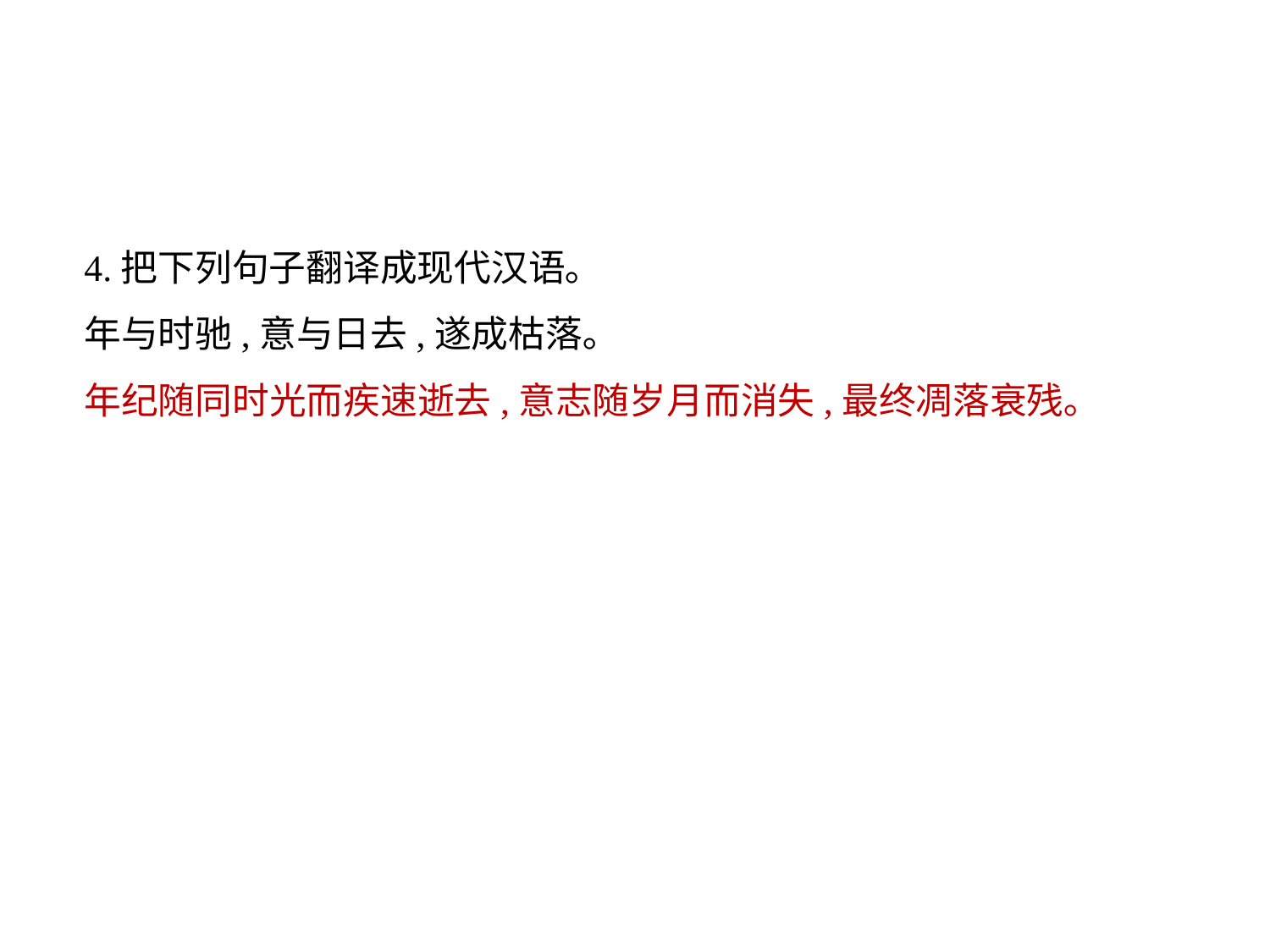

4.把下列句子翻译成现代汉语｡
年与时驰,意与日去,遂成枯落｡
年纪随同时光而疾速逝去,意志随岁月而消失,最终凋落衰残｡